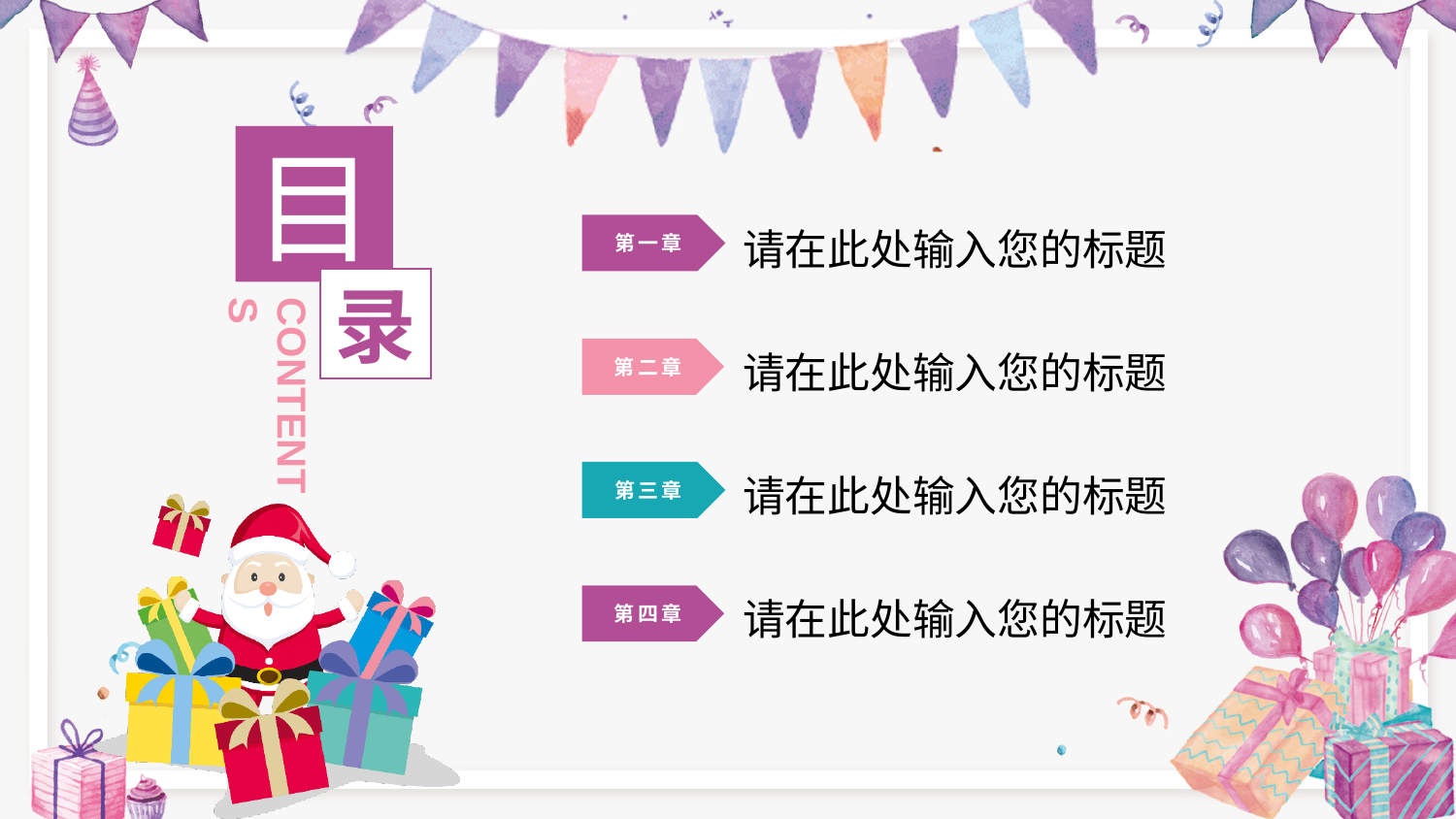

请在此处输入您的标题
第一章
请在此处输入您的标题
第二章
请在此处输入您的标题
第三章
请在此处输入您的标题
第四章